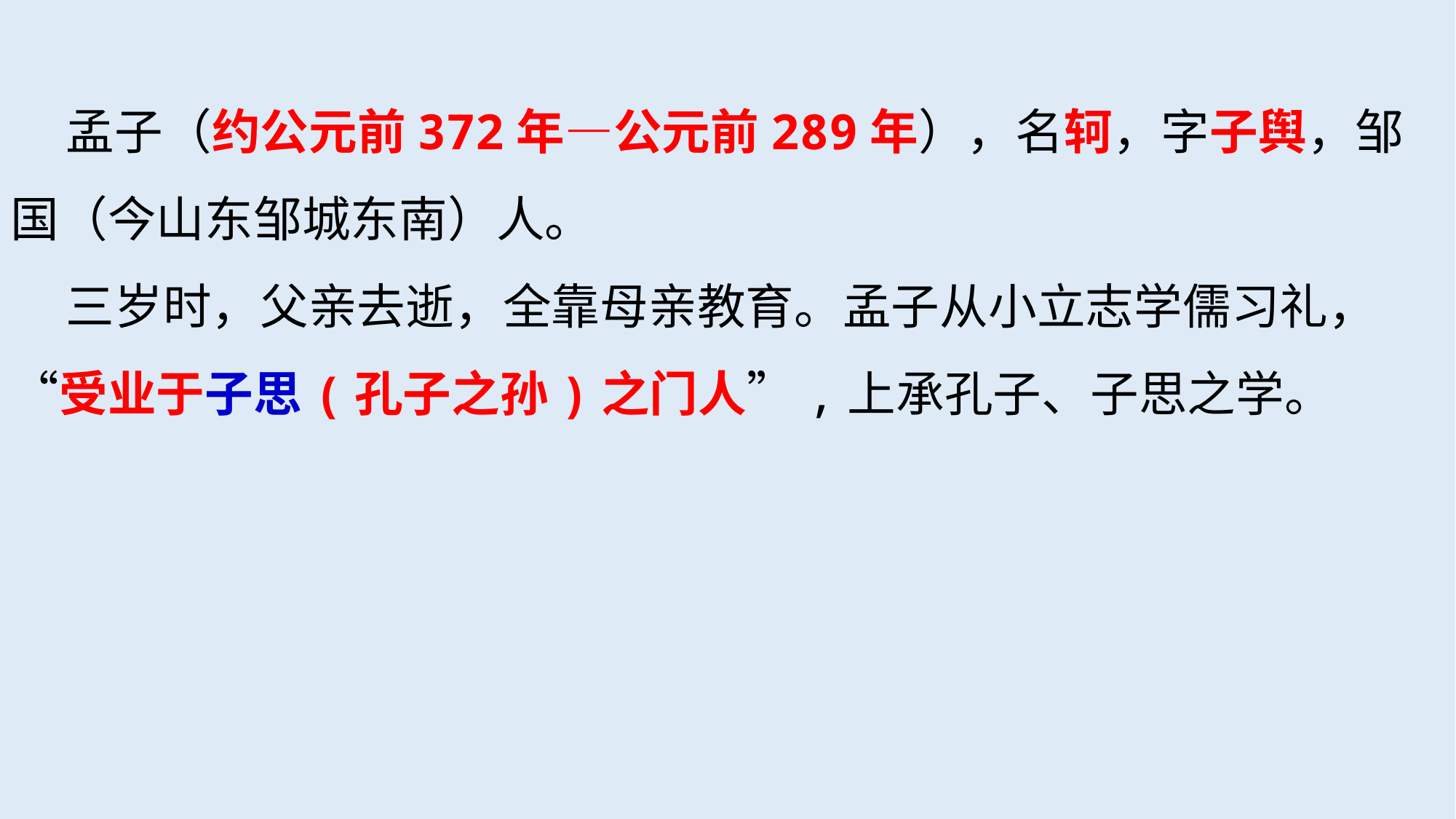

孟子（约公元前372年—公元前289年），名轲，字子舆，邹国（今山东邹城东南）人。
    三岁时，父亲去逝，全靠母亲教育。孟子从小立志学儒习礼， “受业于子思(孔子之孙)之门人”,上承孔子、子思之学。